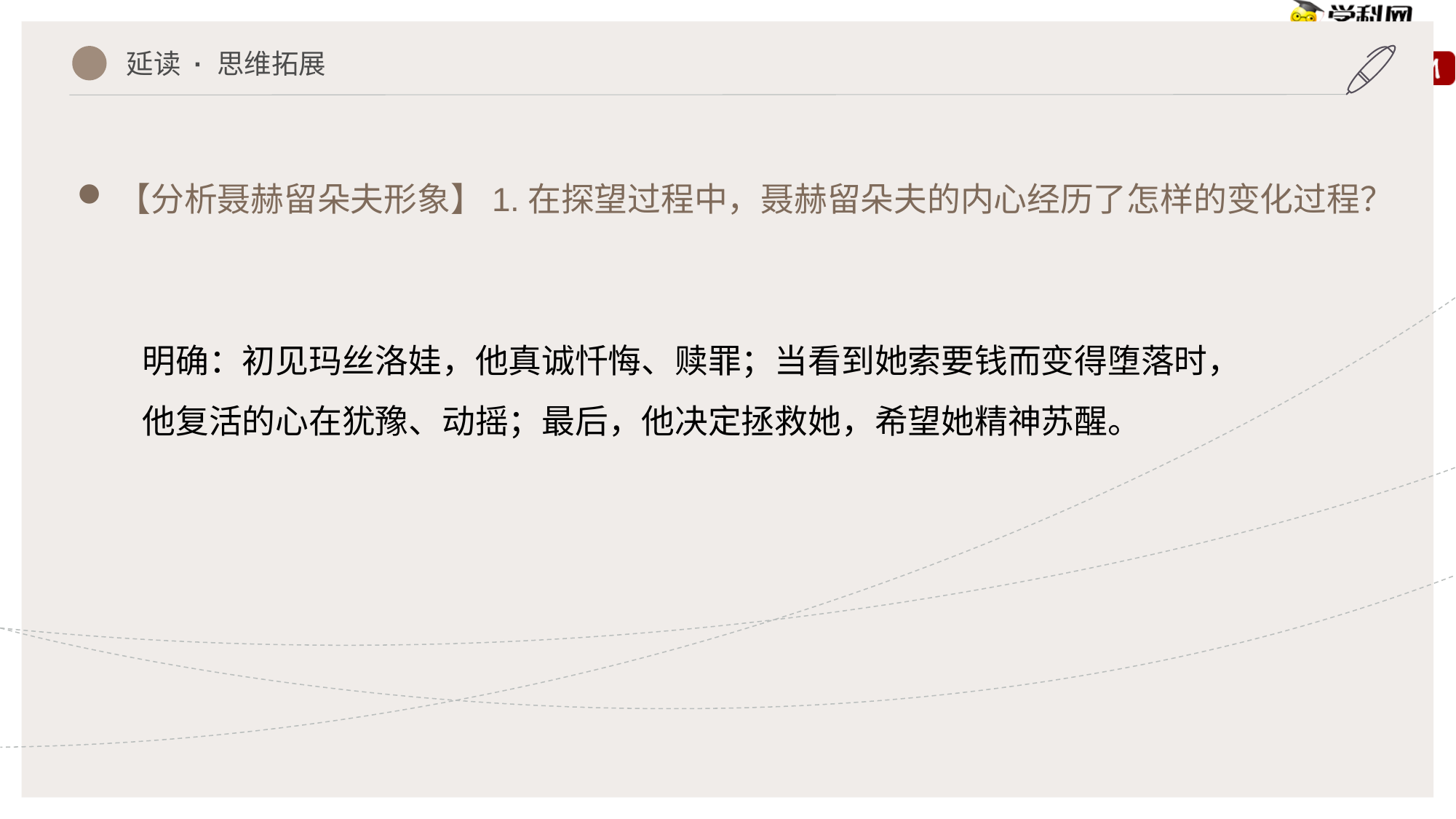

延读 · 思维拓展

【分析聂赫留朵夫形象】1.在探望过程中，聂赫留朵夫的内心经历了怎样的变化过程？

明确：初见玛丝洛娃，他真诚忏悔、赎罪；当看到她索要钱而变得堕落时，他复活的心在犹豫、动摇；最后，他决定拯救她，希望她精神苏醒。